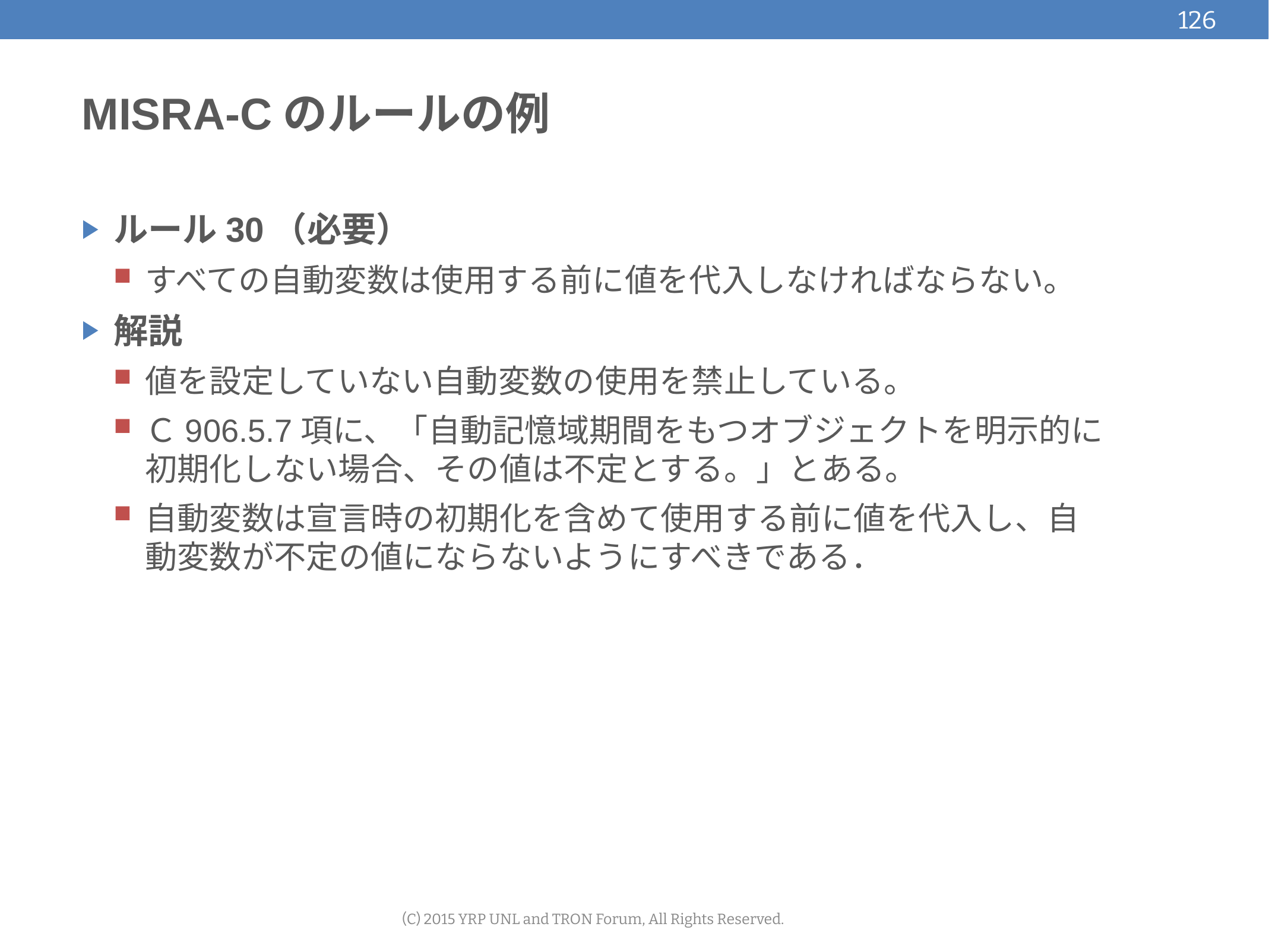

126
# MISRA-Cのルールの例
ルール30（必要）
すべての自動変数は使用する前に値を代入しなければならない。
解説
値を設定していない自動変数の使用を禁止している。
Ｃ906.5.7項に、「自動記憶域期間をもつオブジェクトを明示的に初期化しない場合、その値は不定とする。」とある。
自動変数は宣言時の初期化を含めて使用する前に値を代入し、自動変数が不定の値にならないようにすべきである．
(C) 2015 YRP UNL and TRON Forum, All Rights Reserved.